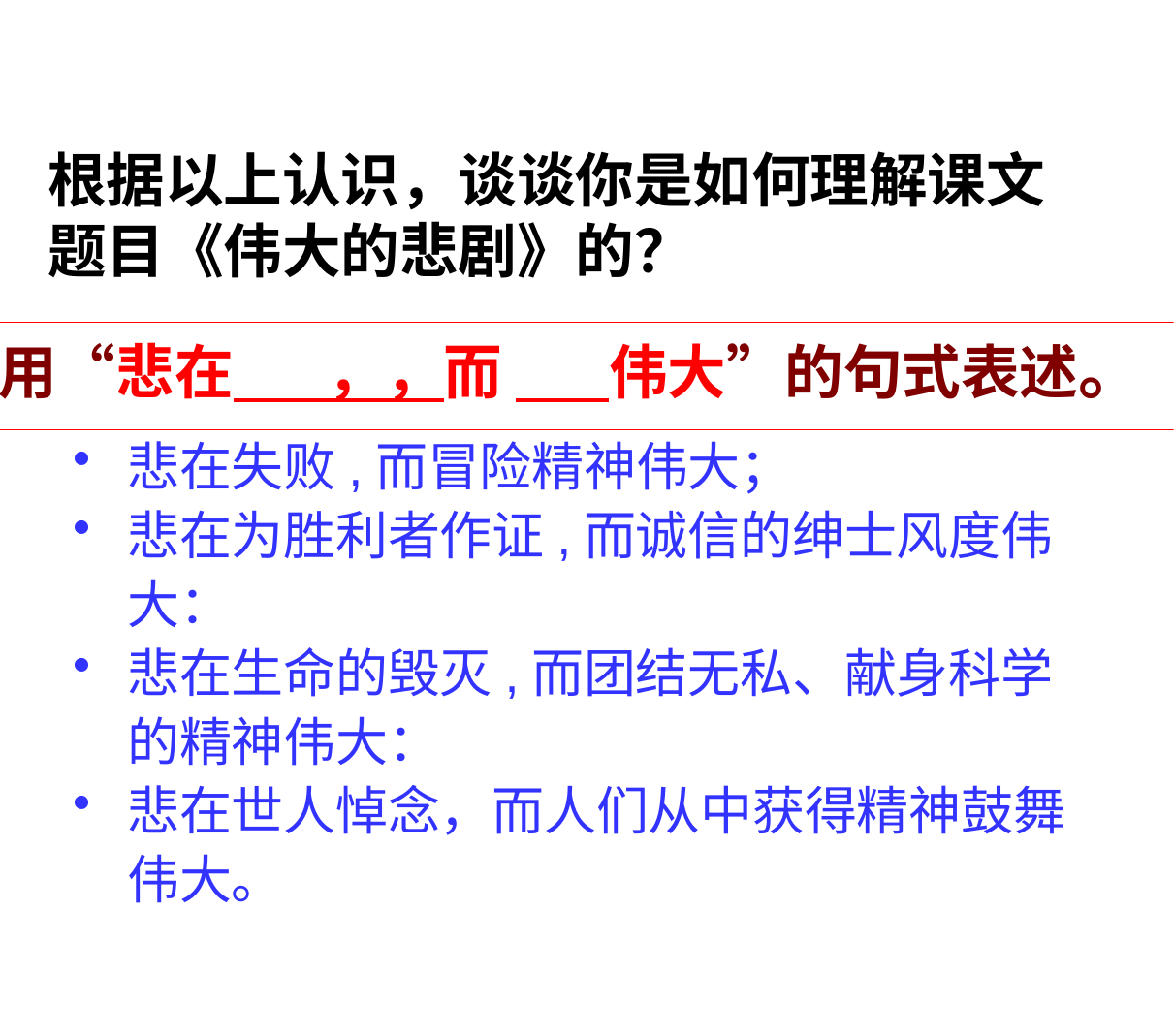

# 根据以上认识，谈谈你是如何理解课文题目《伟大的悲剧》的？
用“悲在       ，，而        伟大”的句式表述。
悲在失败,而冒险精神伟大；
悲在为胜利者作证,而诚信的绅士风度伟大：
悲在生命的毁灭,而团结无私、献身科学的精神伟大：
悲在世人悼念，而人们从中获得精神鼓舞伟大。